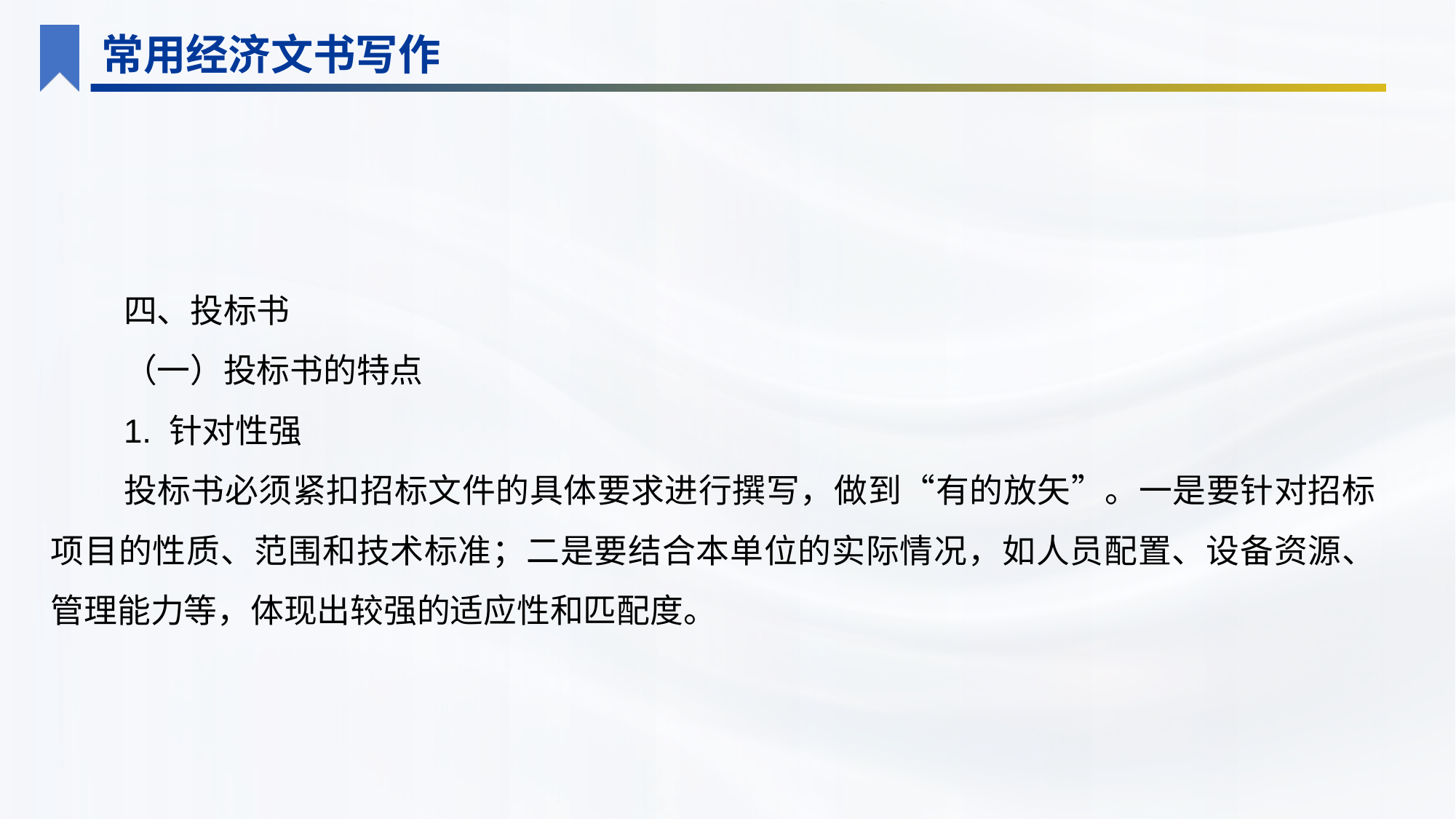

常用经济文书写作
四、投标书
（一）投标书的特点
1. 针对性强
投标书必须紧扣招标文件的具体要求进行撰写，做到“有的放矢”。一是要针对招标项目的性质、范围和技术标准；二是要结合本单位的实际情况，如人员配置、设备资源、管理能力等，体现出较强的适应性和匹配度。